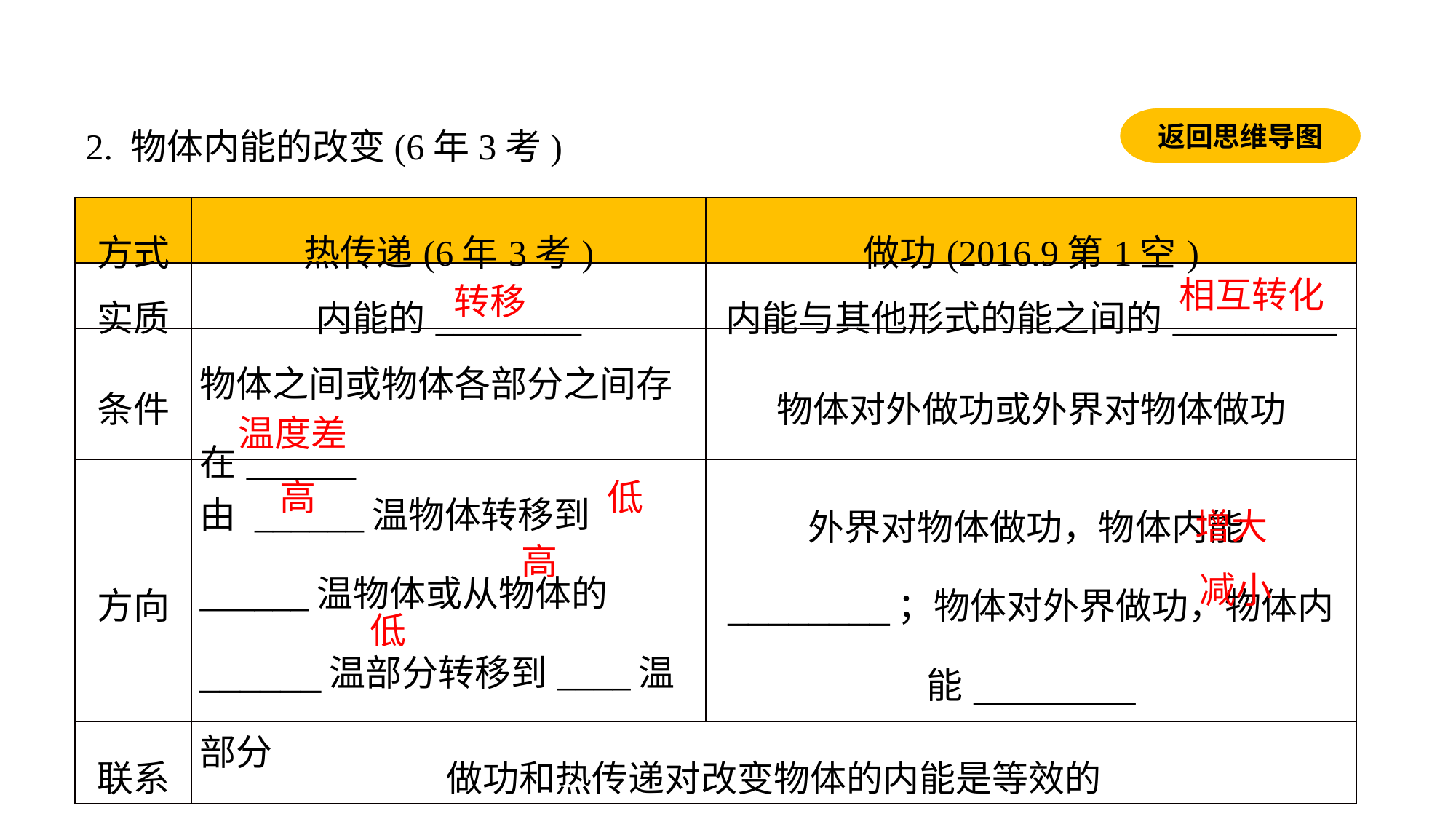

返回思维导图
2. 物体内能的改变(6年3考)
| 方式 | 热传递(6年3考) | 做功(2016.9第1空) |
| --- | --- | --- |
| 实质 | 内能的\_\_\_\_\_\_\_\_ | 内能与其他形式的能之间的\_\_\_\_\_\_\_\_\_ |
| 条件 | 物体之间或物体各部分之间存在\_\_\_\_\_\_ | 物体对外做功或外界对物体做功 |
| 方向 | 由 \_\_\_\_\_\_温物体转移到\_\_\_\_\_\_温物体或从物体的\_\_\_\_\_\_温部分转移到\_\_\_\_温部分 | 外界对物体做功，物体内能\_\_\_\_\_\_\_\_；物体对外界做功，物体内能\_\_\_\_\_\_\_\_ |
| 联系 | 做功和热传递对改变物体的内能是等效的 |  |
相互转化
转移
温度差
高
低
增大
高
减小
低